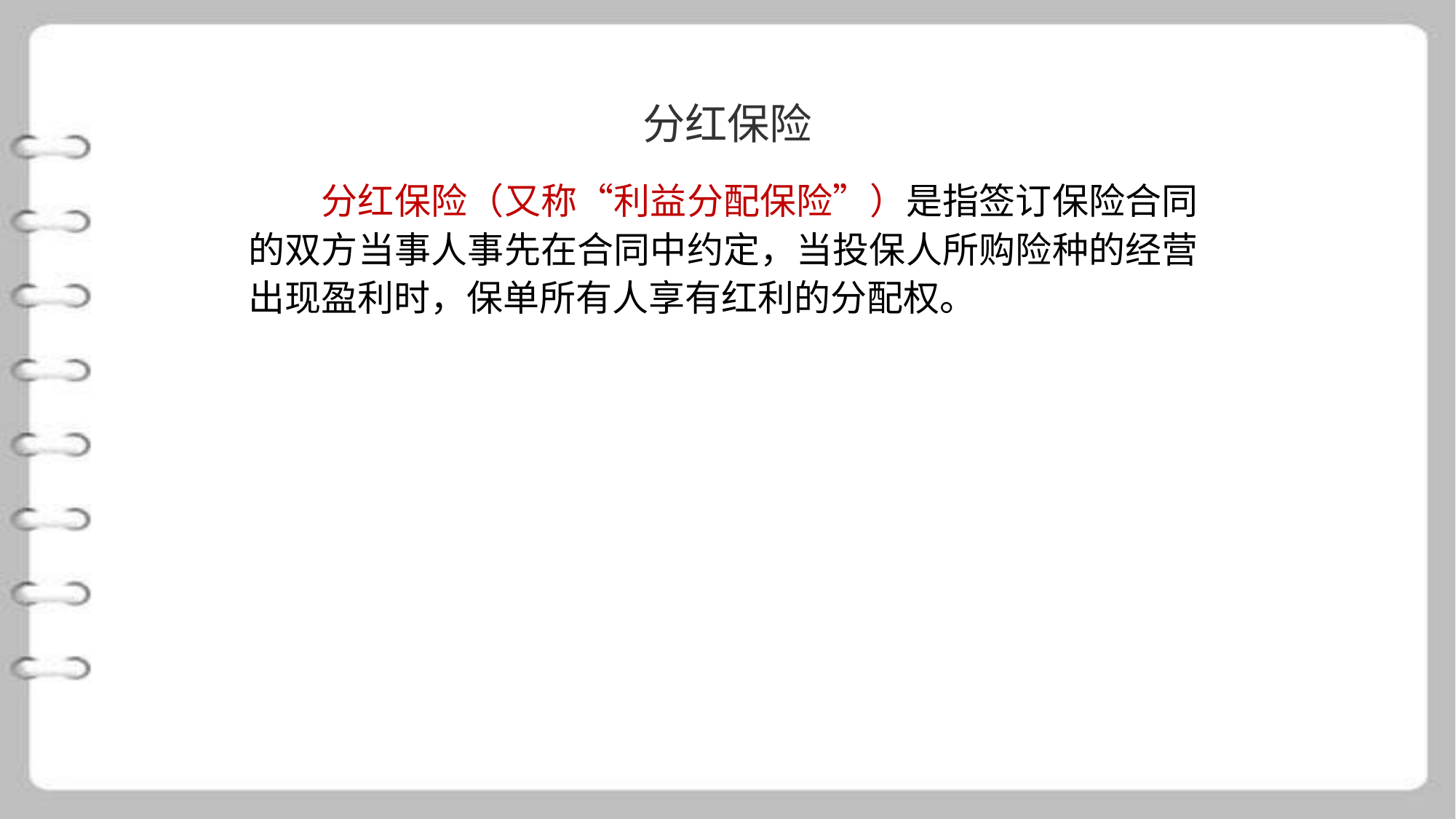

分红保险
　　分红保险（又称“利益分配保险”）是指签订保险合同的双方当事人事先在合同中约定，当投保人所购险种的经营出现盈利时，保单所有人享有红利的分配权。